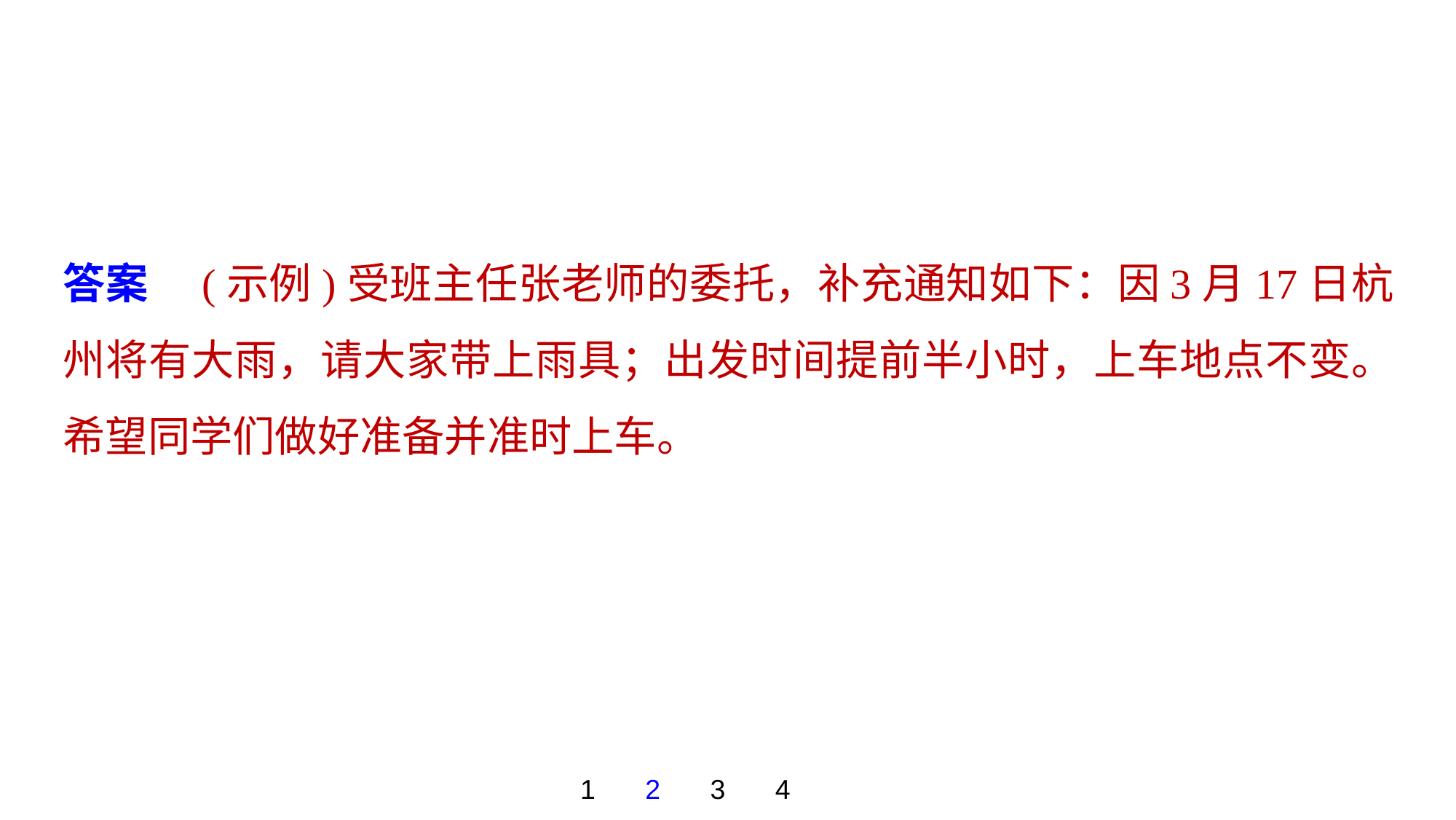

答案　(示例)受班主任张老师的委托，补充通知如下：因3月17日杭州将有大雨，请大家带上雨具；出发时间提前半小时，上车地点不变。希望同学们做好准备并准时上车。
1
2
3
4